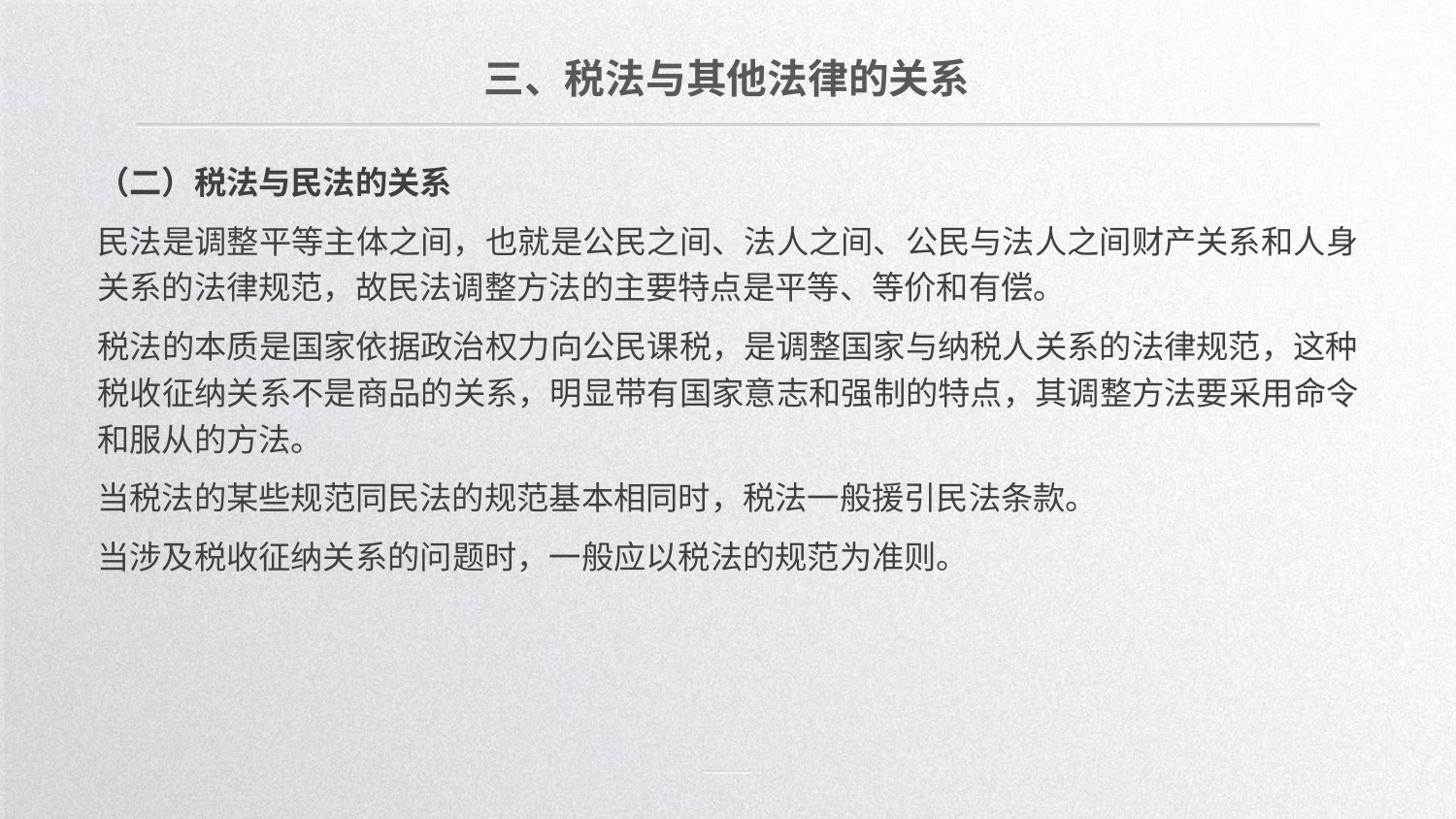

三、税法与其他法律的关系
（二）税法与民法的关系
民法是调整平等主体之间，也就是公民之间、法人之间、公民与法人之间财产关系和人身关系的法律规范，故民法调整方法的主要特点是平等、等价和有偿。
税法的本质是国家依据政治权力向公民课税，是调整国家与纳税人关系的法律规范，这种税收征纳关系不是商品的关系，明显带有国家意志和强制的特点，其调整方法要采用命令和服从的方法。
当税法的某些规范同民法的规范基本相同时，税法一般援引民法条款。
当涉及税收征纳关系的问题时，一般应以税法的规范为准则。